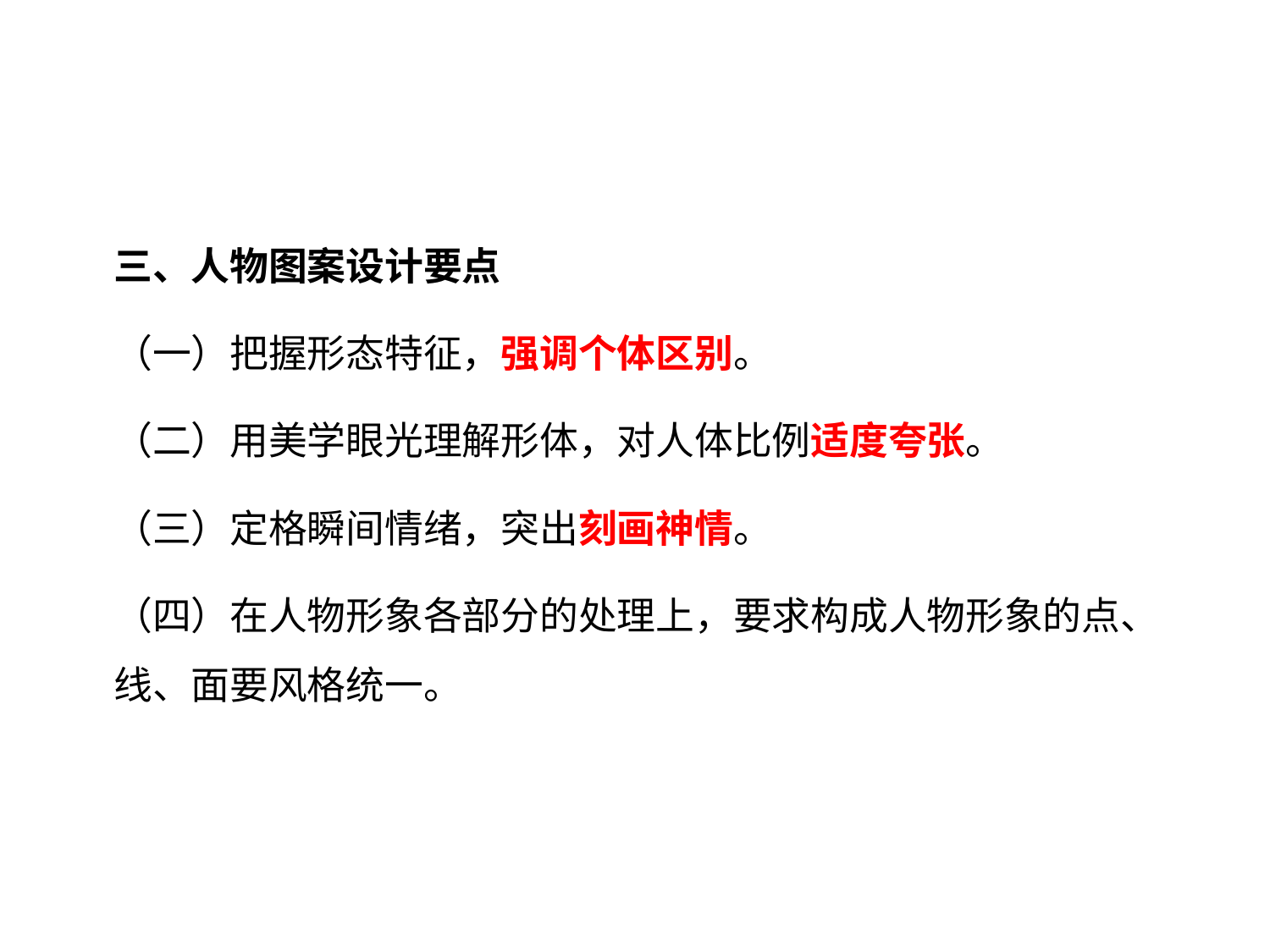

三、人物图案设计要点
（一）把握形态特征，强调个体区别。
（二）用美学眼光理解形体，对人体比例适度夸张。
（三）定格瞬间情绪，突出刻画神情。
（四）在人物形象各部分的处理上，要求构成人物形象的点、线、面要风格统一。